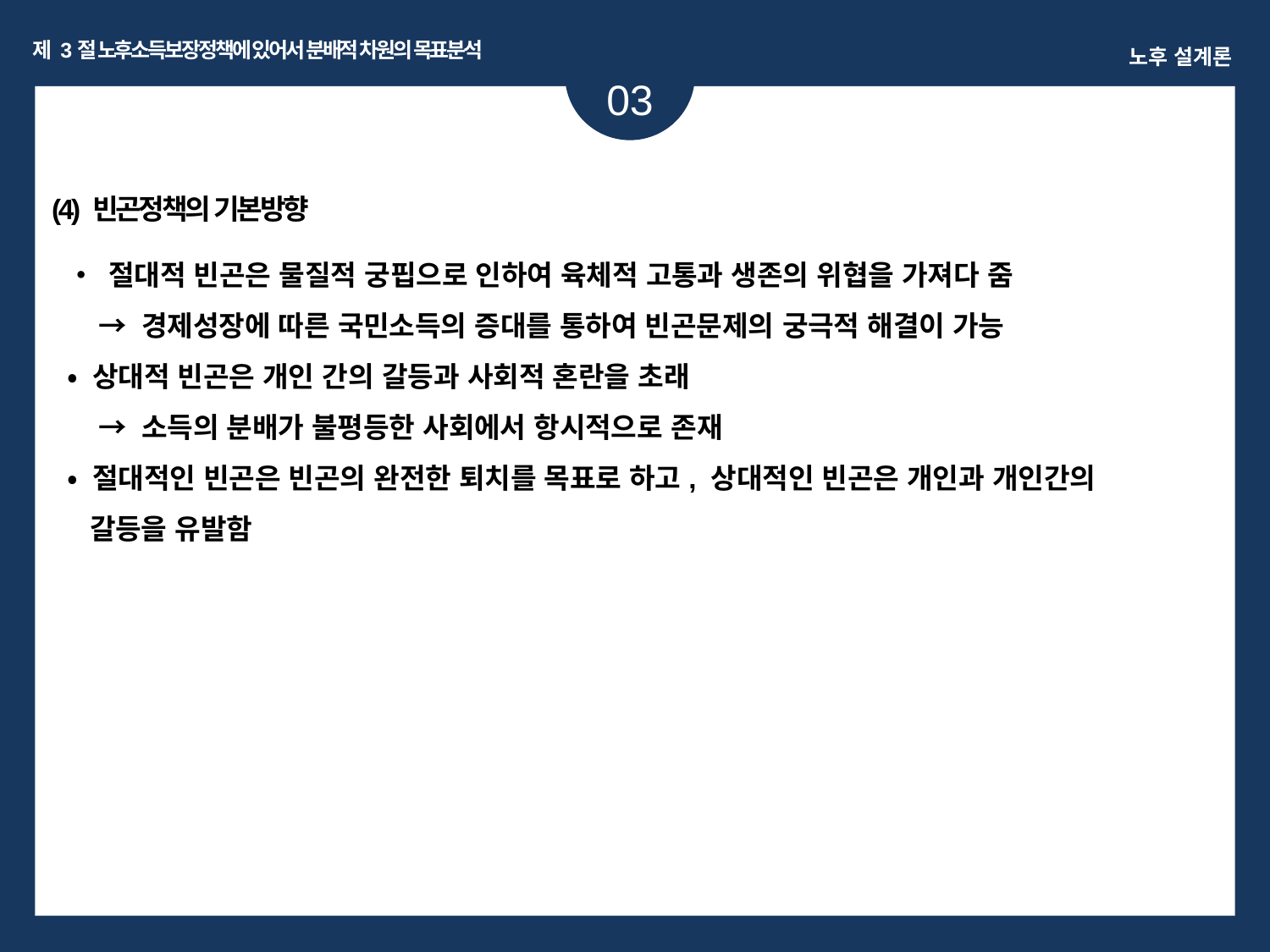

제 3절 노후소득보장정책에 있어서 분배적 차원의 목표분석
노후 설계론
03
ㅏㅏ
(4) 빈곤정책의 기본방향
• 절대적 빈곤은 물질적 궁핍으로 인하여 육체적 고통과 생존의 위협을 가져다 줌
    → 경제성장에 따른 국민소득의 증대를 통하여 빈곤문제의 궁극적 해결이 가능
• 상대적 빈곤은 개인 간의 갈등과 사회적 혼란을 초래
    → 소득의 분배가 불평등한 사회에서 항시적으로 존재
• 절대적인 빈곤은 빈곤의 완전한 퇴치를 목표로 하고, 상대적인 빈곤은 개인과 개인간의
  갈등을 유발함